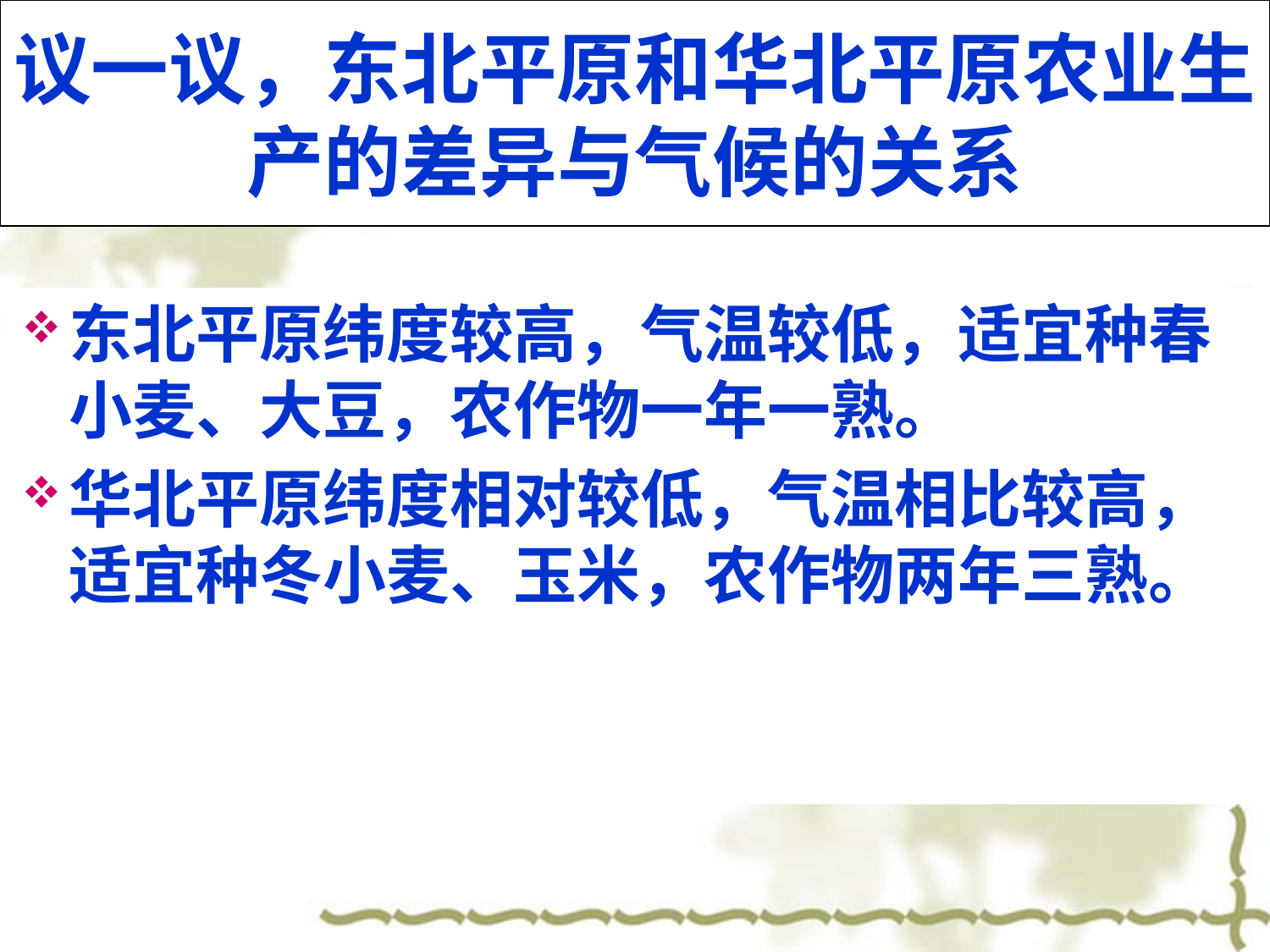

议一议，东北平原和华北平原农业生产的差异与气候的关系
东北平原纬度较高，气温较低，适宜种春小麦、大豆，农作物一年一熟。
华北平原纬度相对较低，气温相比较高，适宜种冬小麦、玉米，农作物两年三熟。